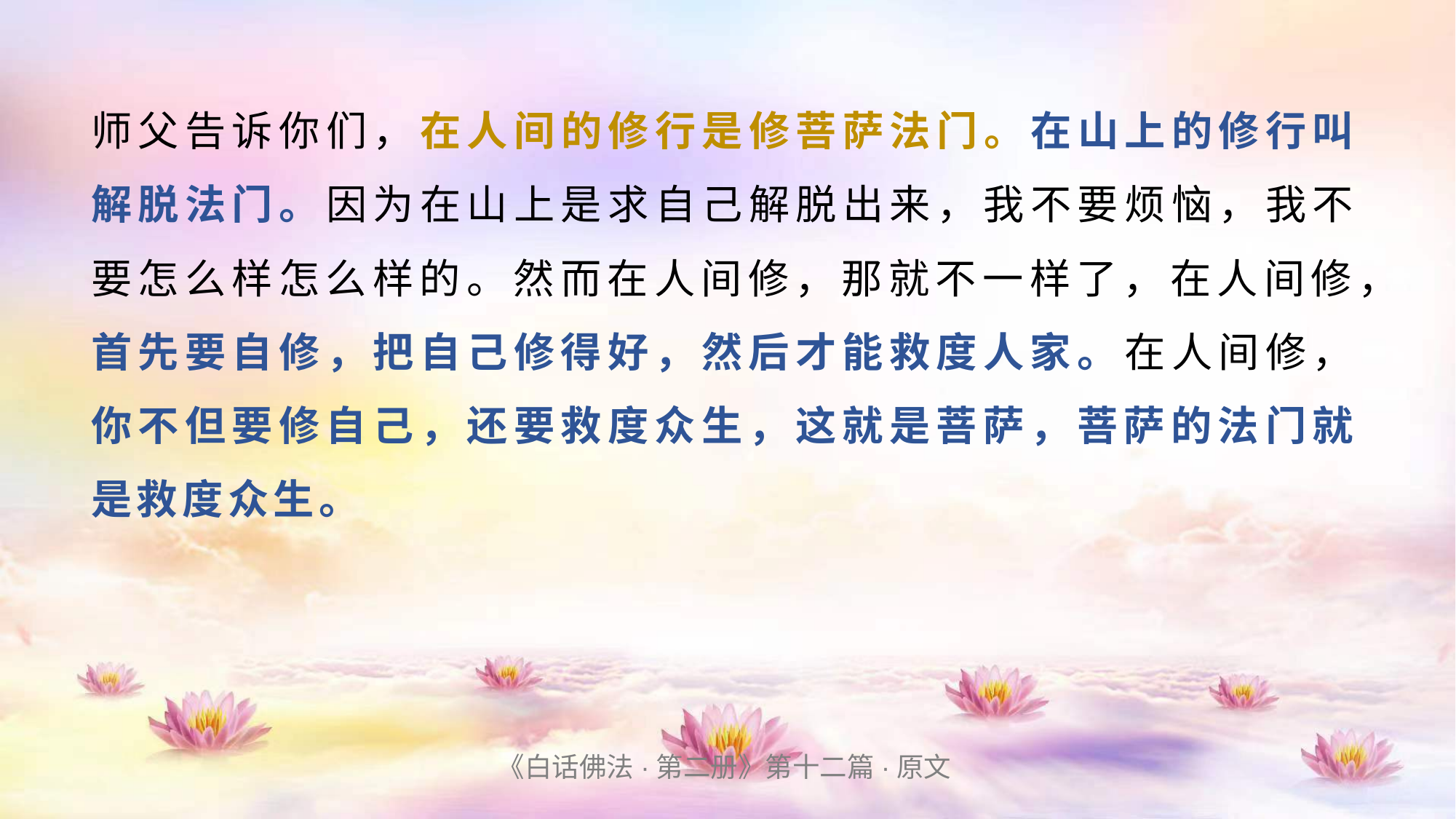

# 师父告诉你们，在人间的修行是修菩萨法门。在山上的修行叫解脱法门。因为在山上是求自己解脱出来，我不要烦恼，我不要怎么样怎么样的。然而在人间修，那就不一样了，在人间修，首先要自修，把自己修得好，然后才能救度人家。在人间修，你不但要修自己，还要救度众生，这就是菩萨，菩萨的法门就是救度众生。
《白话佛法·第二册》第十二篇·原文